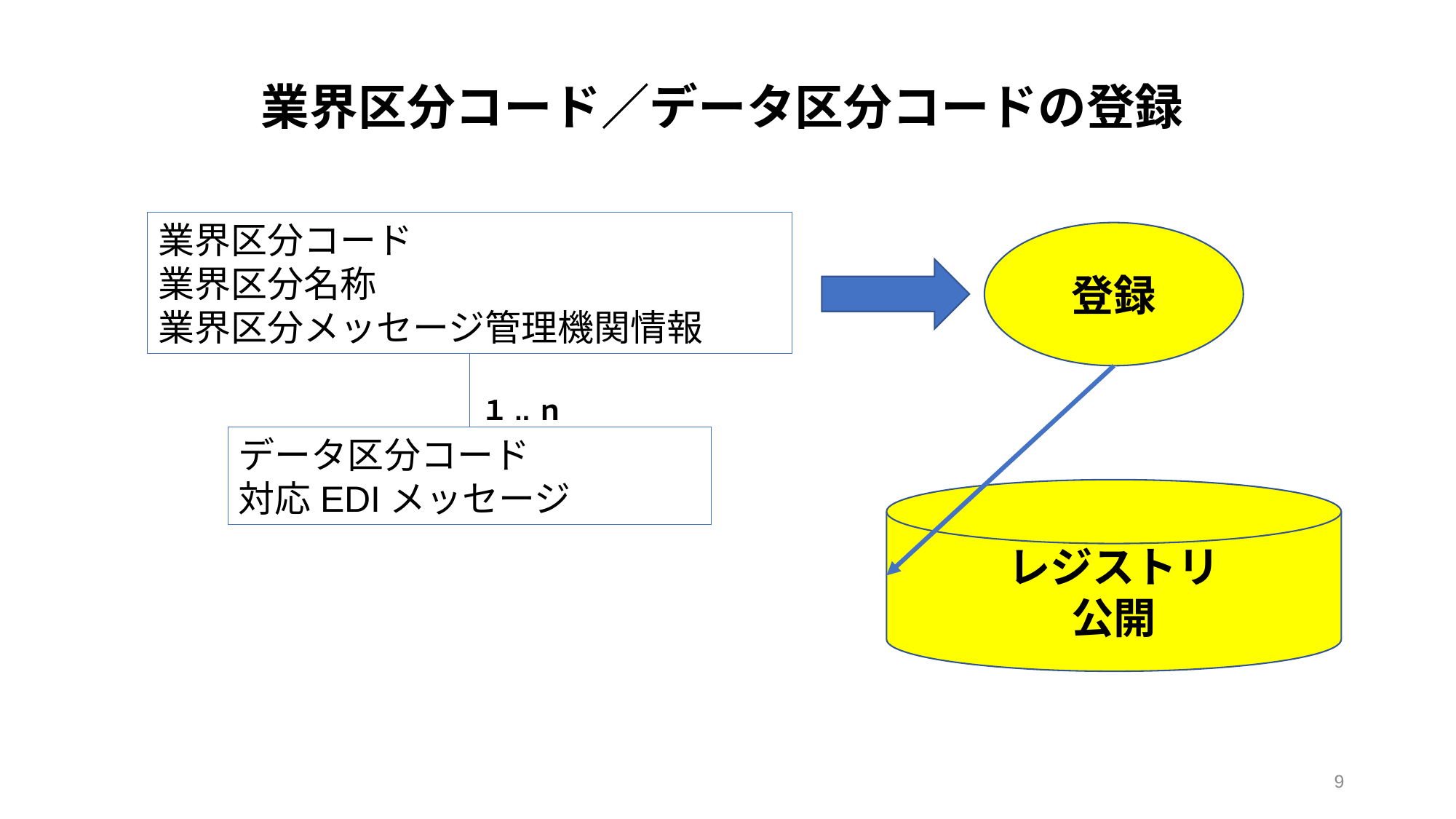

業界区分コード／データ区分コードの登録
業界区分コード
業界区分名称
業界区分メッセージ管理機関情報
登録

１..ｎ
データ区分コード
対応EDIメッセージ
レジストリ
公開
9